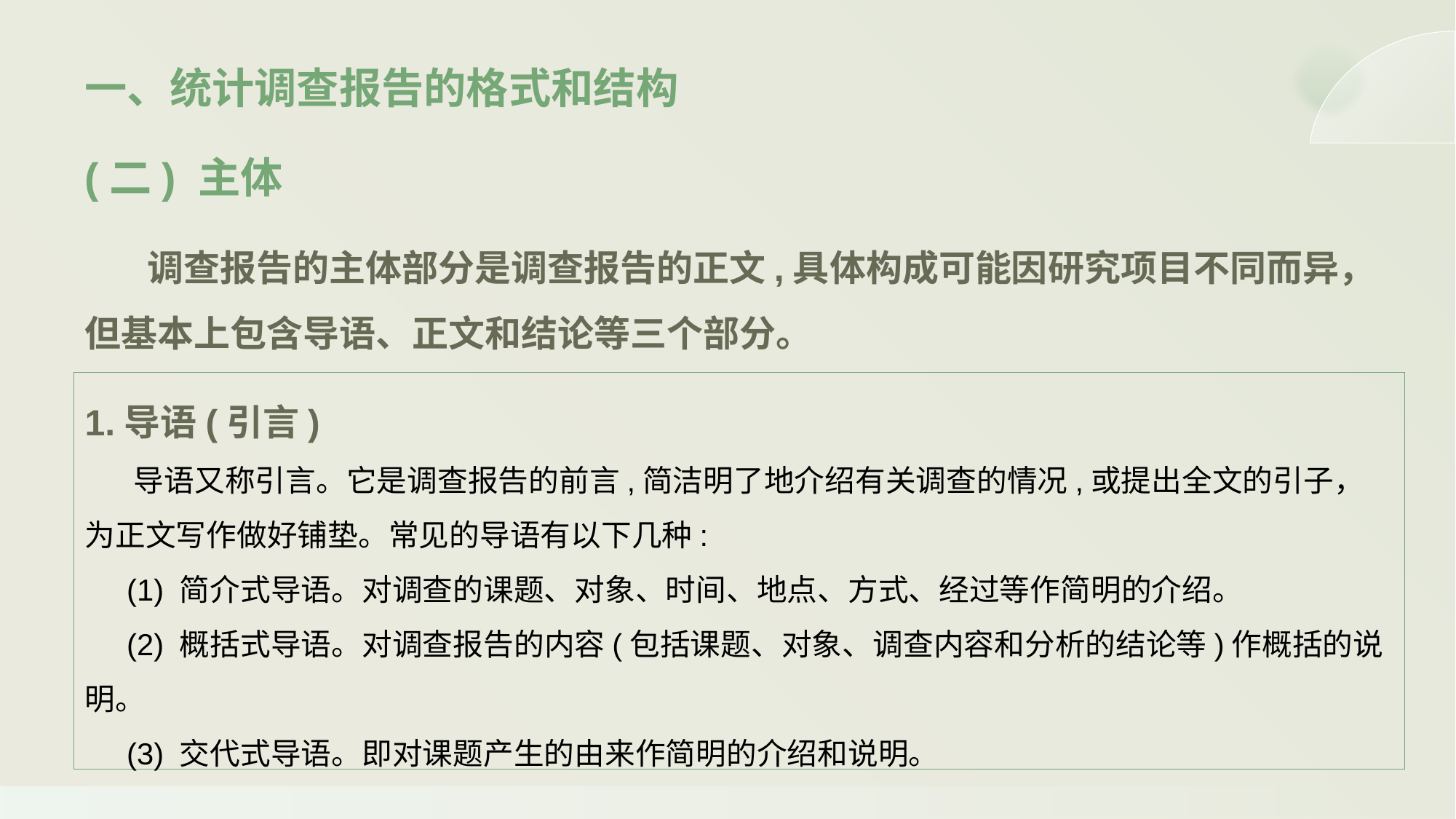

一、统计调查报告的格式和结构
(二) 主体
         调查报告的主体部分是调查报告的正文,具体构成可能因研究项目不同而异，但基本上包含导语、正文和结论等三个部分。
1.导语(引言)
      导语又称引言。它是调查报告的前言,简洁明了地介绍有关调查的情况,或提出全文的引子，为正文写作做好铺垫。常见的导语有以下几种:
     (1) 简介式导语。对调查的课题、对象、时间、地点、方式、经过等作简明的介绍。
     (2) 概括式导语。对调查报告的内容(包括课题、对象、调查内容和分析的结论等)作概括的说明。
     (3) 交代式导语。即对课题产生的由来作简明的介绍和说明。